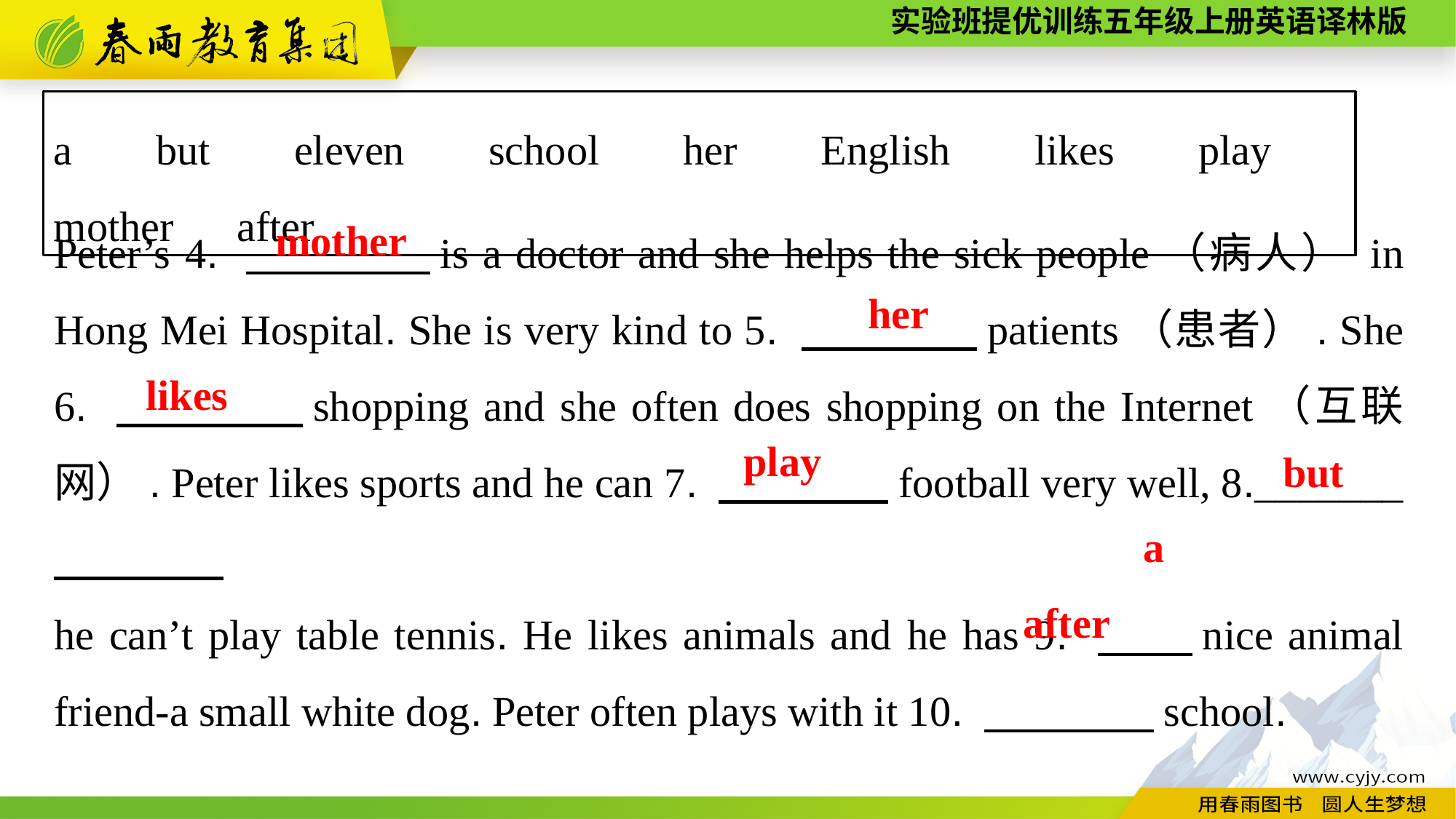

a　but　eleven　school　her　English　likes　play　mother　after
Peter’s 4. 　　　　is a doctor and she helps the sick people（病人） in Hong Mei Hospital. She is very kind to 5. 　　　　patients（患者）. She 6. 　　　　shopping and she often does shopping on the Internet（互联网）. Peter likes sports and he can 7. 　　　　football very well, 8._______
he can’t play table tennis. He likes animals and he has 9. 　　nice animal friend-a small white dog. Peter often plays with it 10. 　　　　school.
mother
her
likes
play
but
a
after